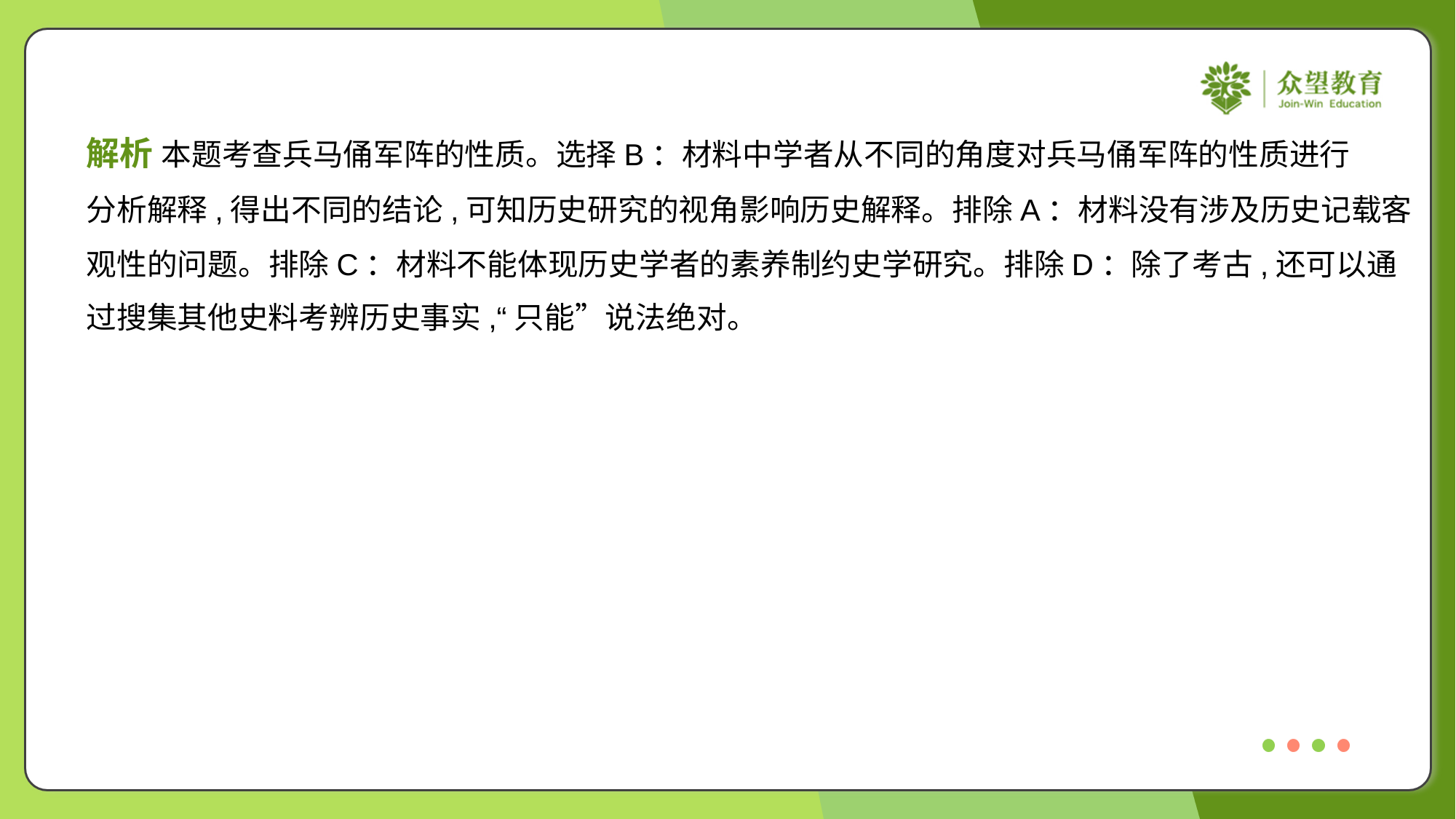

解析 本题考查兵马俑军阵的性质。选择B：材料中学者从不同的角度对兵马俑军阵的性质进行
分析解释,得出不同的结论,可知历史研究的视角影响历史解释。排除A：材料没有涉及历史记载客
观性的问题。排除C：材料不能体现历史学者的素养制约史学研究。排除D：除了考古,还可以通
过搜集其他史料考辨历史事实,“只能”说法绝对。